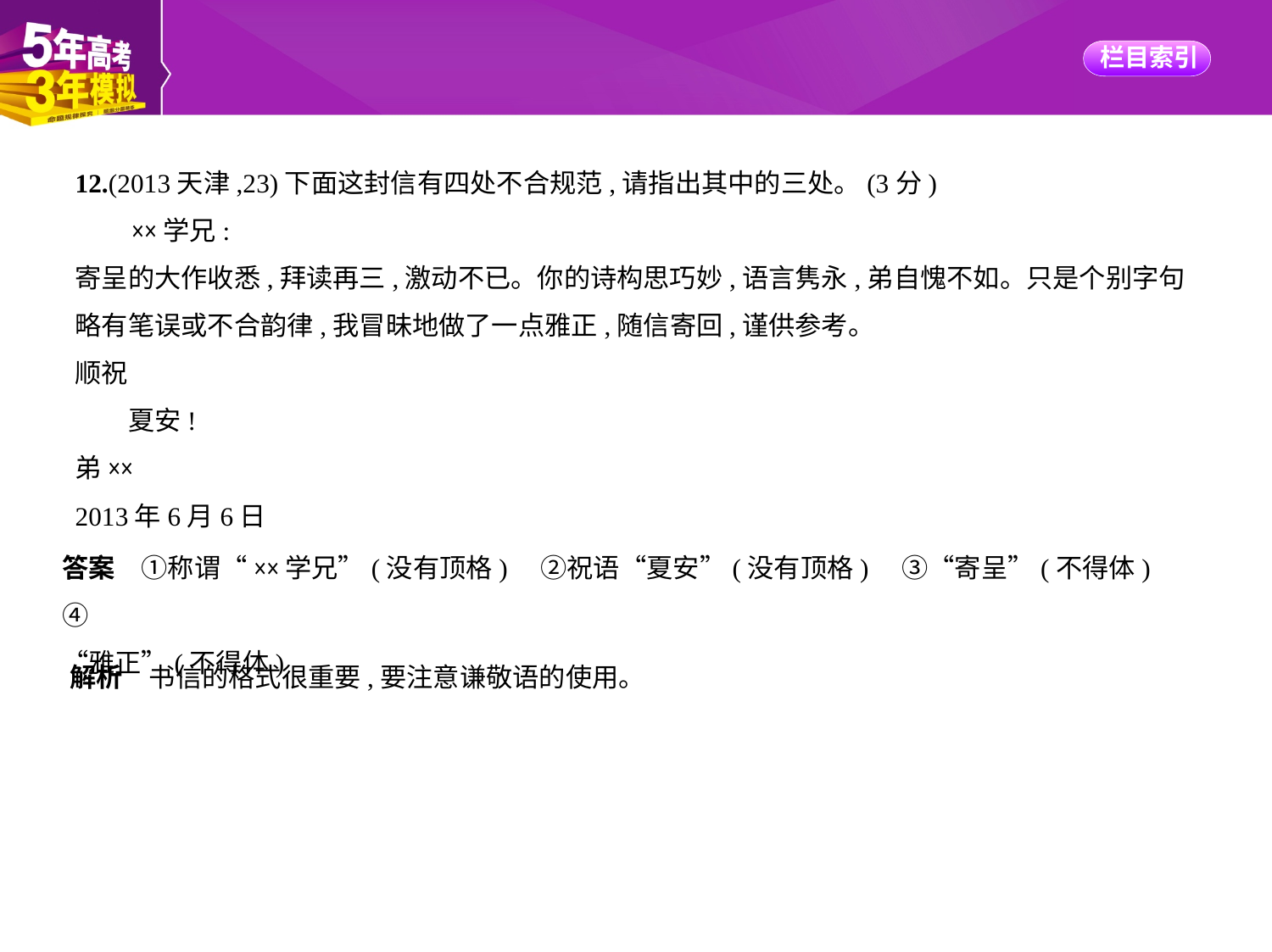

12.(2013天津,23)下面这封信有四处不合规范,请指出其中的三处。(3分)
　    ××学兄:
寄呈的大作收悉,拜读再三,激动不已。你的诗构思巧妙,语言隽永,弟自愧不如。只是个别字句
略有笔误或不合韵律,我冒昧地做了一点雅正,随信寄回,谨供参考。
顺祝
　　夏安!
弟××
2013年6月6日
答案　①称谓“××学兄”(没有顶格)　②祝语“夏安”(没有顶格)　③“寄呈”(不得体)　④
“雅正”(不得体)
解析　书信的格式很重要,要注意谦敬语的使用。